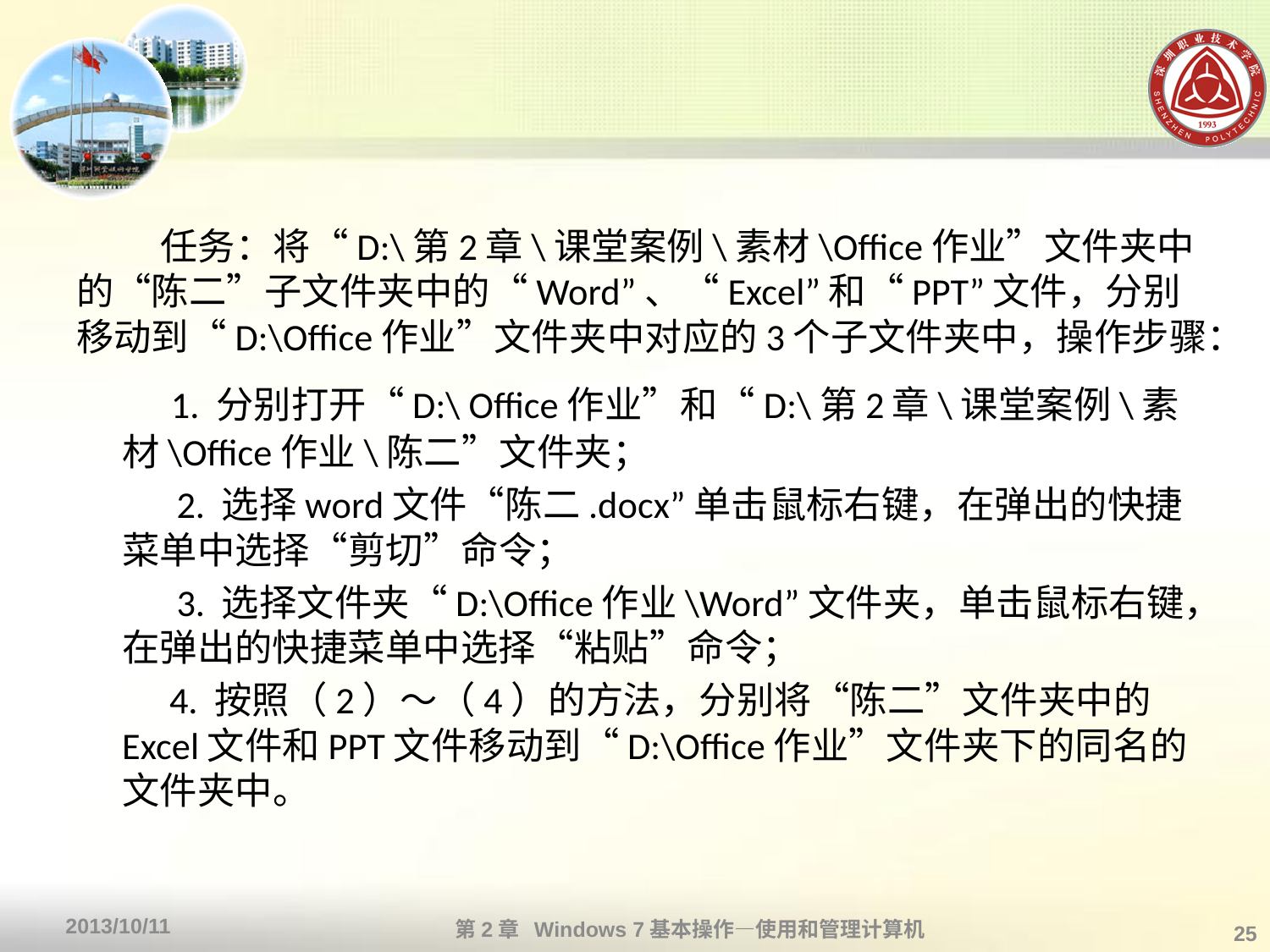

#
         任务：将“D:\第2章\课堂案例\素材\Office作业”文件夹中的“陈二”子文件夹中的“Word”、“Excel”和“PPT”文件，分别移动到“D:\Office作业”文件夹中对应的3个子文件夹中，操作步骤：
　    1. 分别打开“D:\ Office作业”和“D:\第2章\课堂案例\素材\Office作业\陈二”文件夹；
　　  2. 选择word文件“陈二.docx”单击鼠标右键，在弹出的快捷菜单中选择“剪切”命令；
　　  3. 选择文件夹“D:\Office作业\Word”文件夹，单击鼠标右键，在弹出的快捷菜单中选择“粘贴”命令；
           4. 按照（2）～（4）的方法，分别将“陈二”文件夹中的Excel文件和PPT文件移动到“D:\Office作业”文件夹下的同名的文件夹中。
第2章  Windows 7基本操作—使用和管理计算机
2013/10/11
25